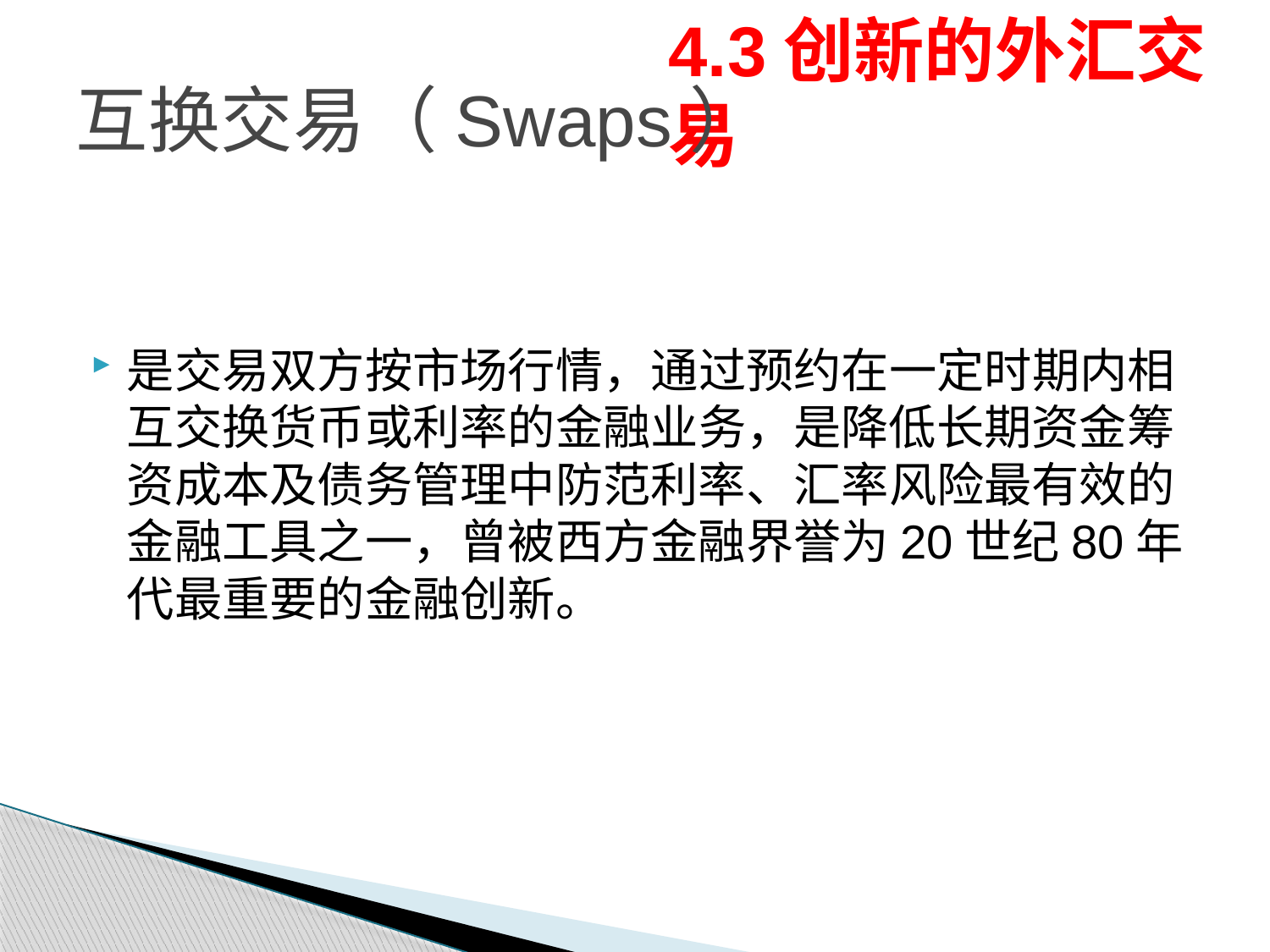

# 互换交易（Swaps）

是交易双方按市场行情，通过预约在一定时期内相互交换货币或利率的金融业务，是降低长期资金筹资成本及债务管理中防范利率、汇率风险最有效的金融工具之一，曾被西方金融界誉为20世纪80年代最重要的金融创新。